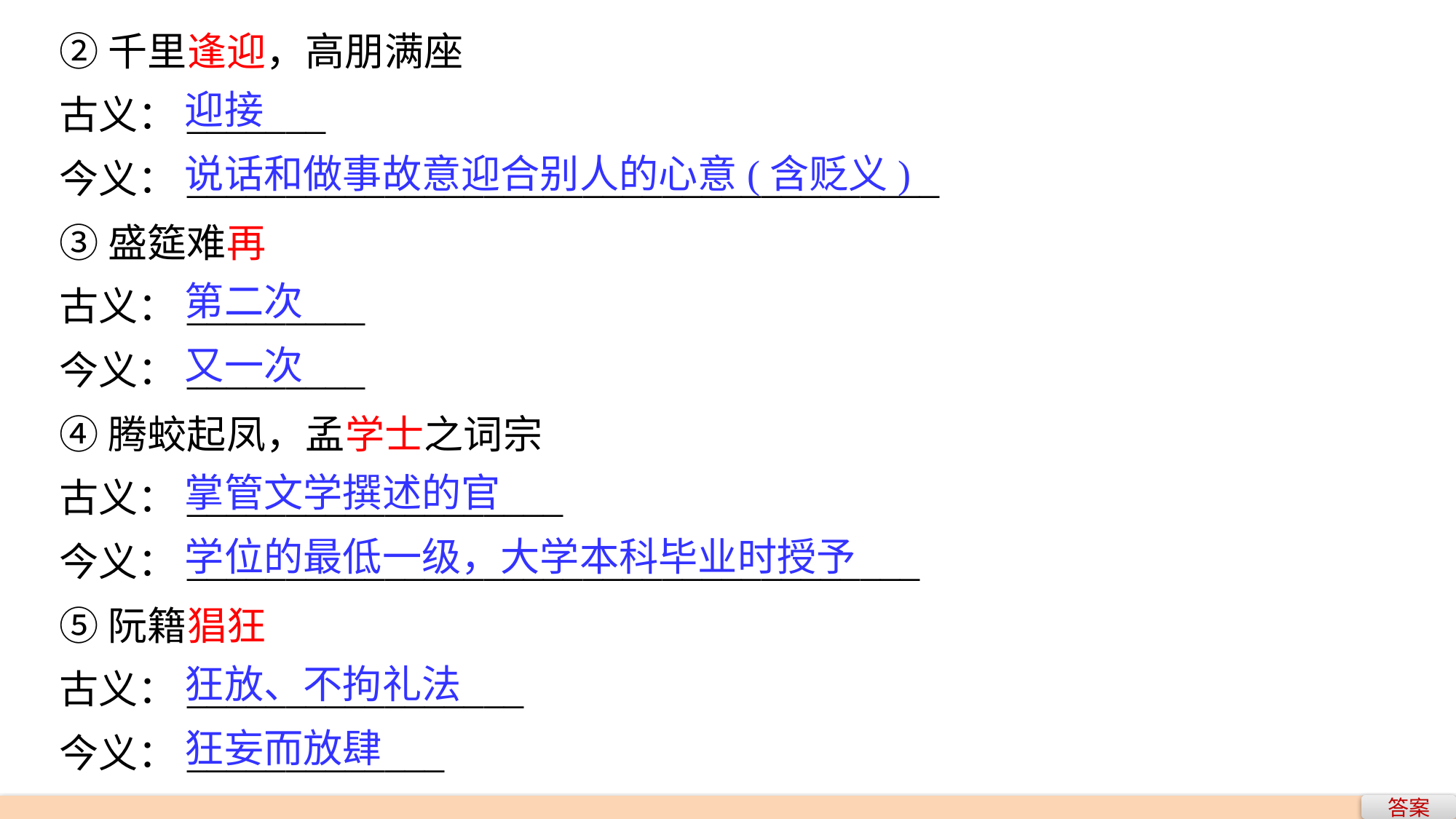

②千里逢迎，高朋满座
古义：_______
今义：______________________________________
③盛筵难再
古义：_________
今义：_________
④腾蛟起凤，孟学士之词宗
古义：___________________
今义：_____________________________________
⑤阮籍猖狂
古义：_________________
今义：_____________
迎接
说话和做事故意迎合别人的心意(含贬义)

第二次
又一次

掌管文学撰述的官
学位的最低一级，大学本科毕业时授予

狂放、不拘礼法
狂妄而放肆
答案